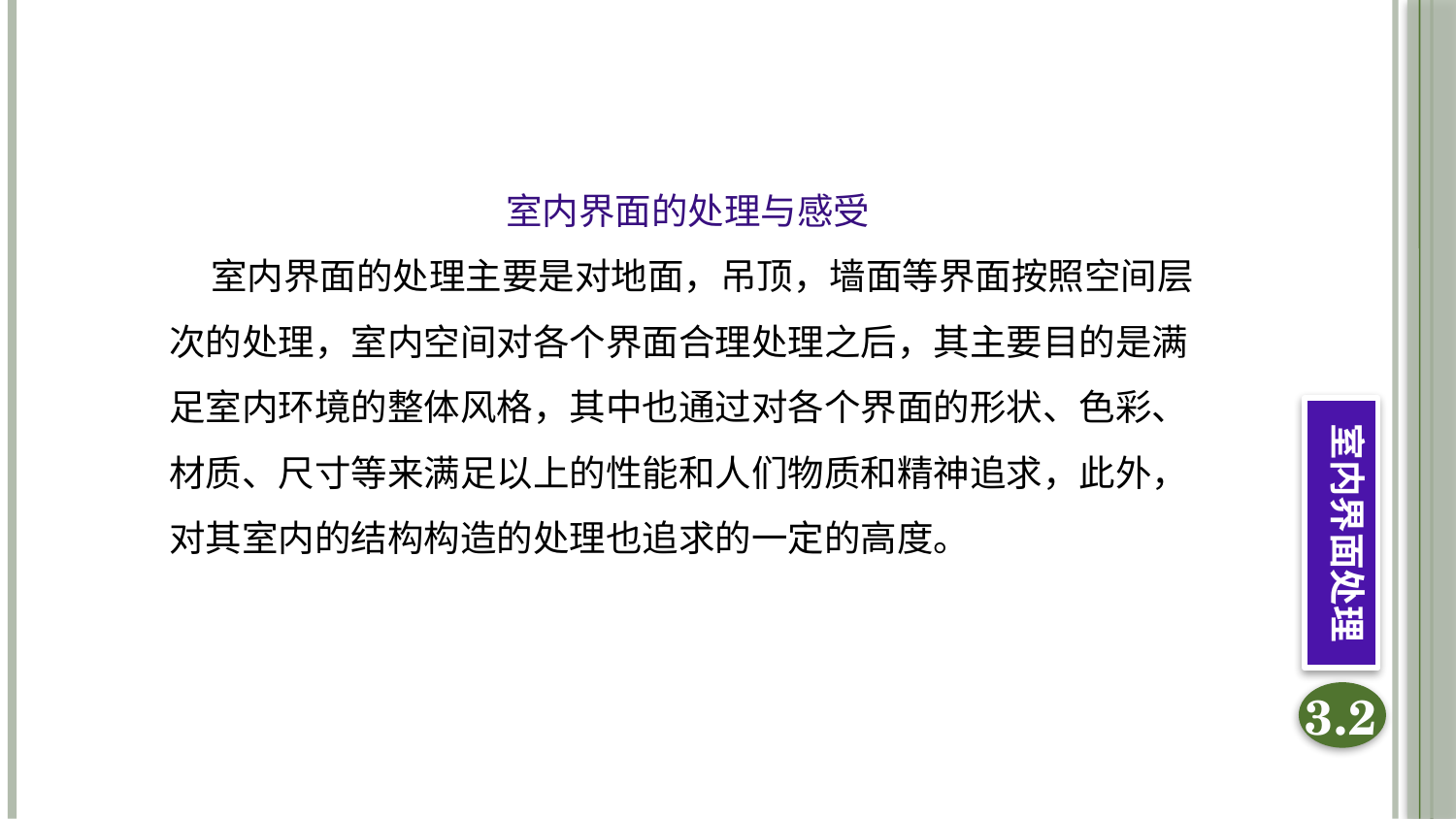

室内界面的处理与感受
    室内界面的处理主要是对地面，吊顶，墙面等界面按照空间层次的处理，室内空间对各个界面合理处理之后，其主要目的是满足室内环境的整体风格，其中也通过对各个界面的形状、色彩、材质、尺寸等来满足以上的性能和人们物质和精神追求，此外，对其室内的结构构造的处理也追求的一定的高度。
室内界面处理
3.2